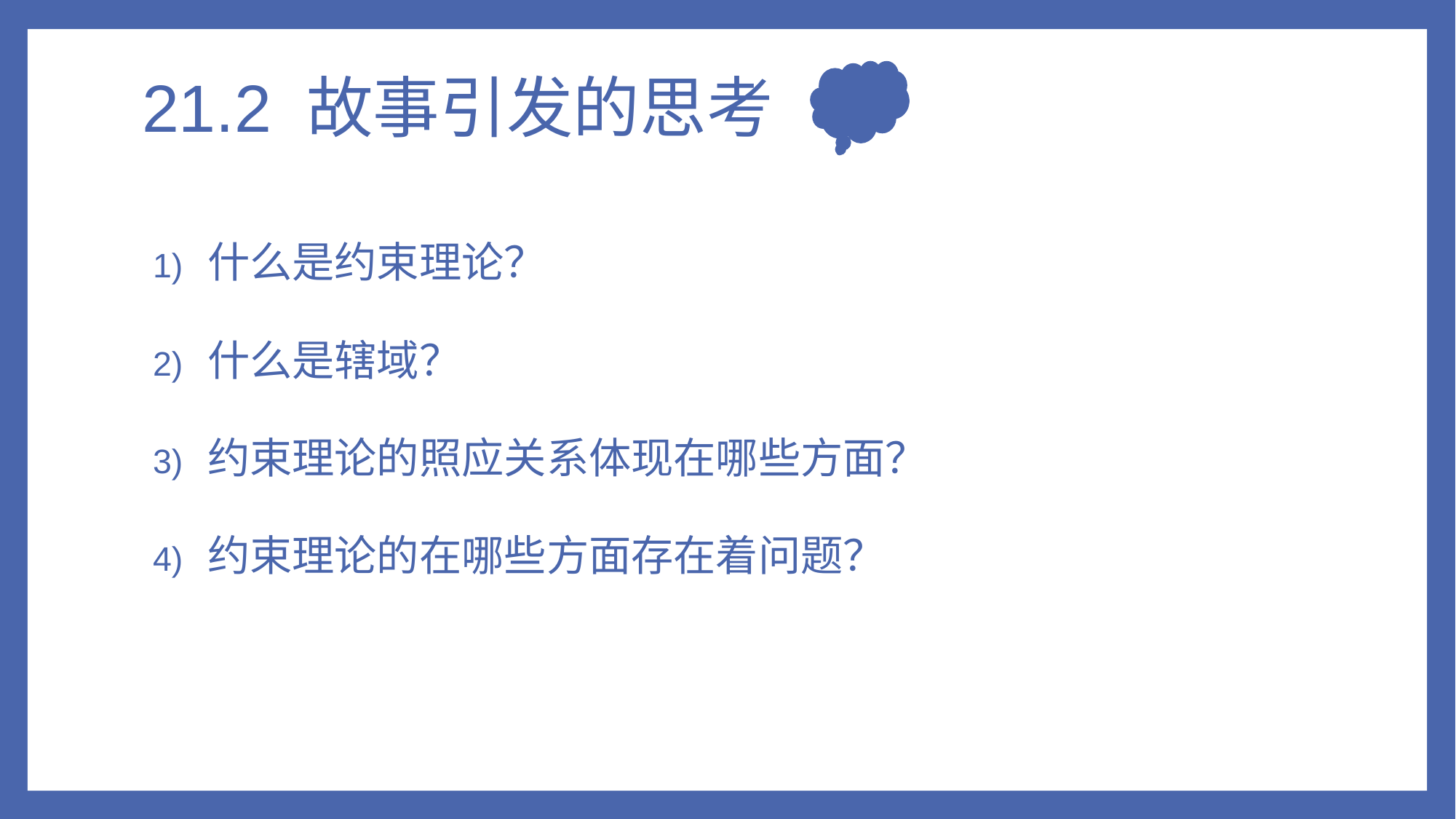

# 21.2 故事引发的思考

什么是约束理论？
什么是辖域？
约束理论的照应关系体现在哪些方面？
约束理论的在哪些方面存在着问题？